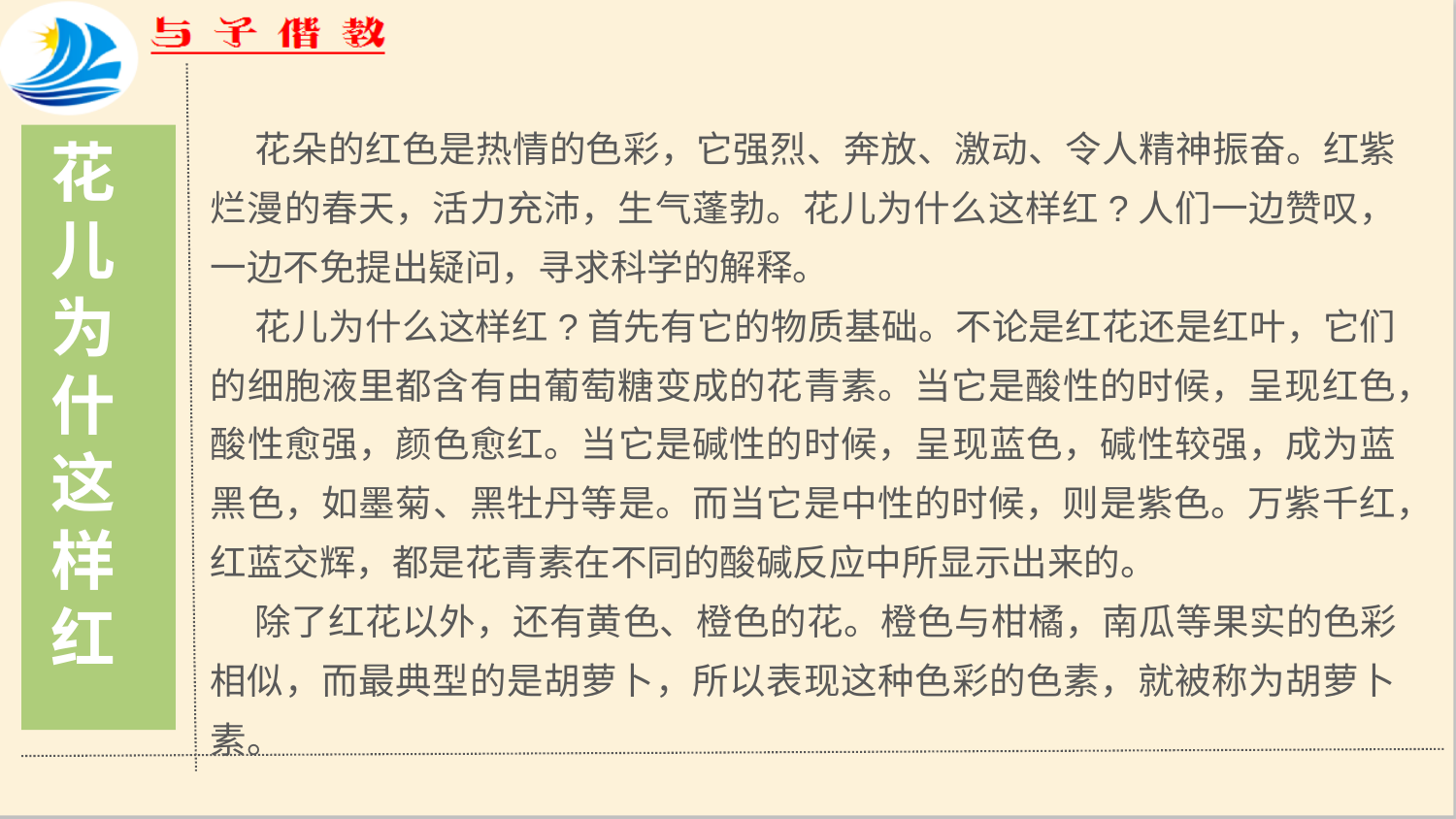

花朵的红色是热情的色彩，它强烈、奔放、激动、令人精神振奋。红紫烂漫的春天，活力充沛，生气蓬勃。花儿为什么这样红?人们一边赞叹，一边不免提出疑问，寻求科学的解释。
    花儿为什么这样红?首先有它的物质基础。不论是红花还是红叶，它们的细胞液里都含有由葡萄糖变成的花青素。当它是酸性的时候，呈现红色，酸性愈强，颜色愈红。当它是碱性的时候，呈现蓝色，碱性较强，成为蓝黑色，如墨菊、黑牡丹等是。而当它是中性的时候，则是紫色。万紫千红，红蓝交辉，都是花青素在不同的酸碱反应中所显示出来的。
    除了红花以外，还有黄色、橙色的花。橙色与柑橘，南瓜等果实的色彩相似，而最典型的是胡萝卜，所以表现这种色彩的色素，就被称为胡萝卜素。
花儿为什这样红